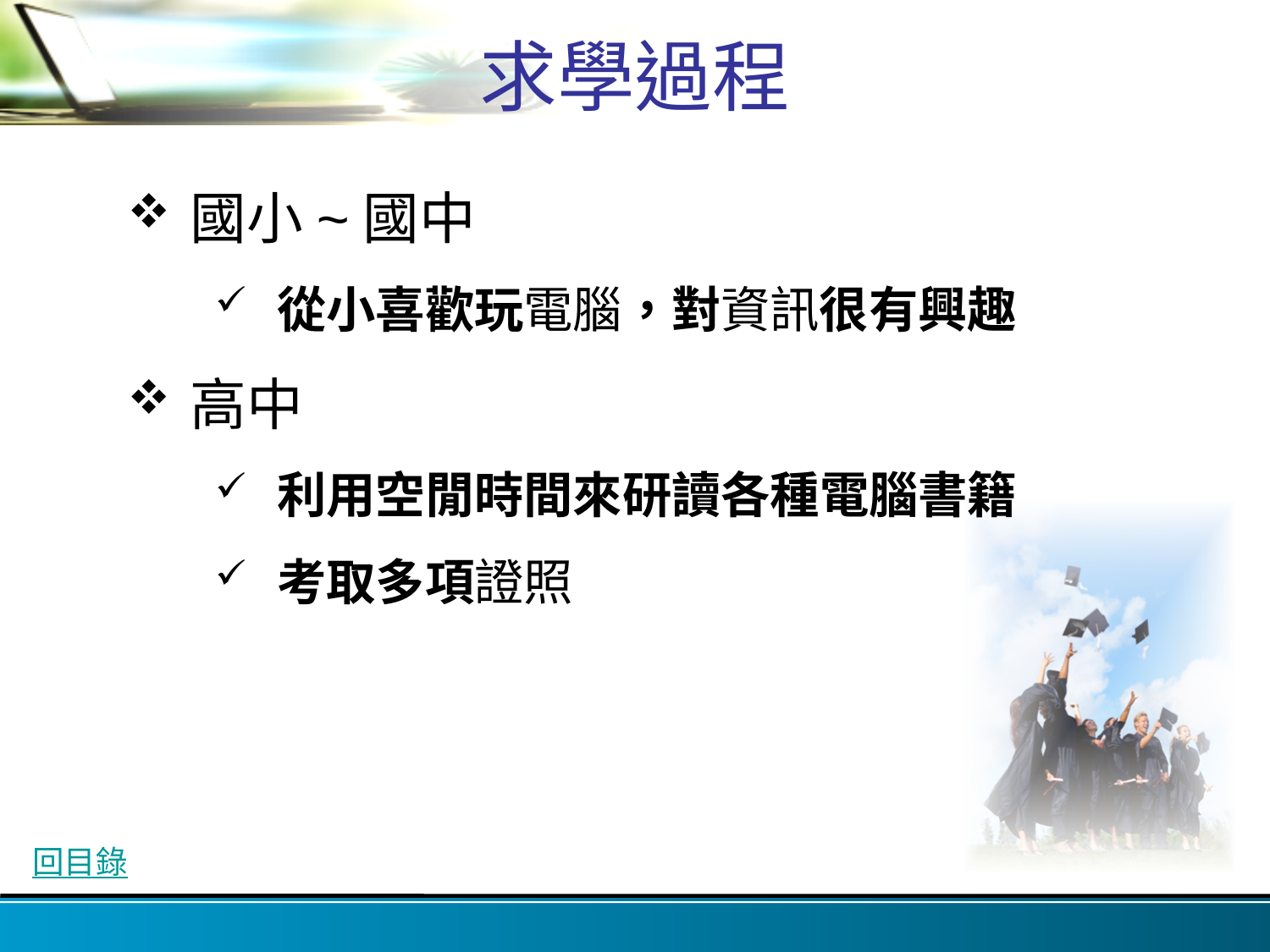

# 求學過程
國小~國中
從小喜歡玩電腦，對資訊很有興趣
高中
利用空閒時間來研讀各種電腦書籍
考取多項證照
回目錄